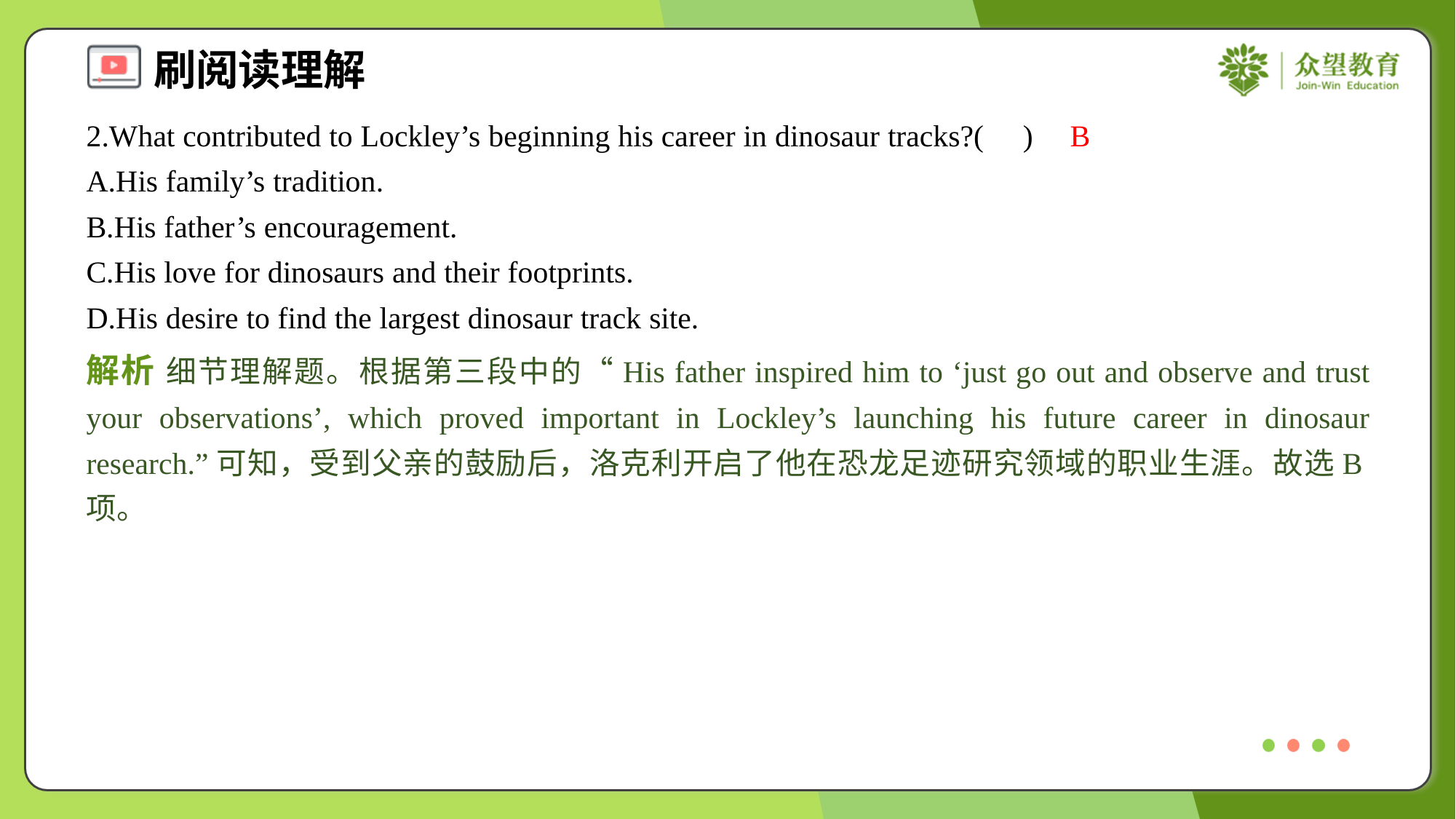

2.What contributed to Lockley’s beginning his career in dinosaur tracks?(     )
B
A.His family’s tradition.
B.His father’s encouragement.
C.His love for dinosaurs and their footprints.
D.His desire to find the largest dinosaur track site.
解析 细节理解题。根据第三段中的“His father inspired him to ‘just go out and observe and trust your observations’, which proved important in Lockley’s launching his future career in dinosaur research.”可知，受到父亲的鼓励后，洛克利开启了他在恐龙足迹研究领域的职业生涯。故选B项。